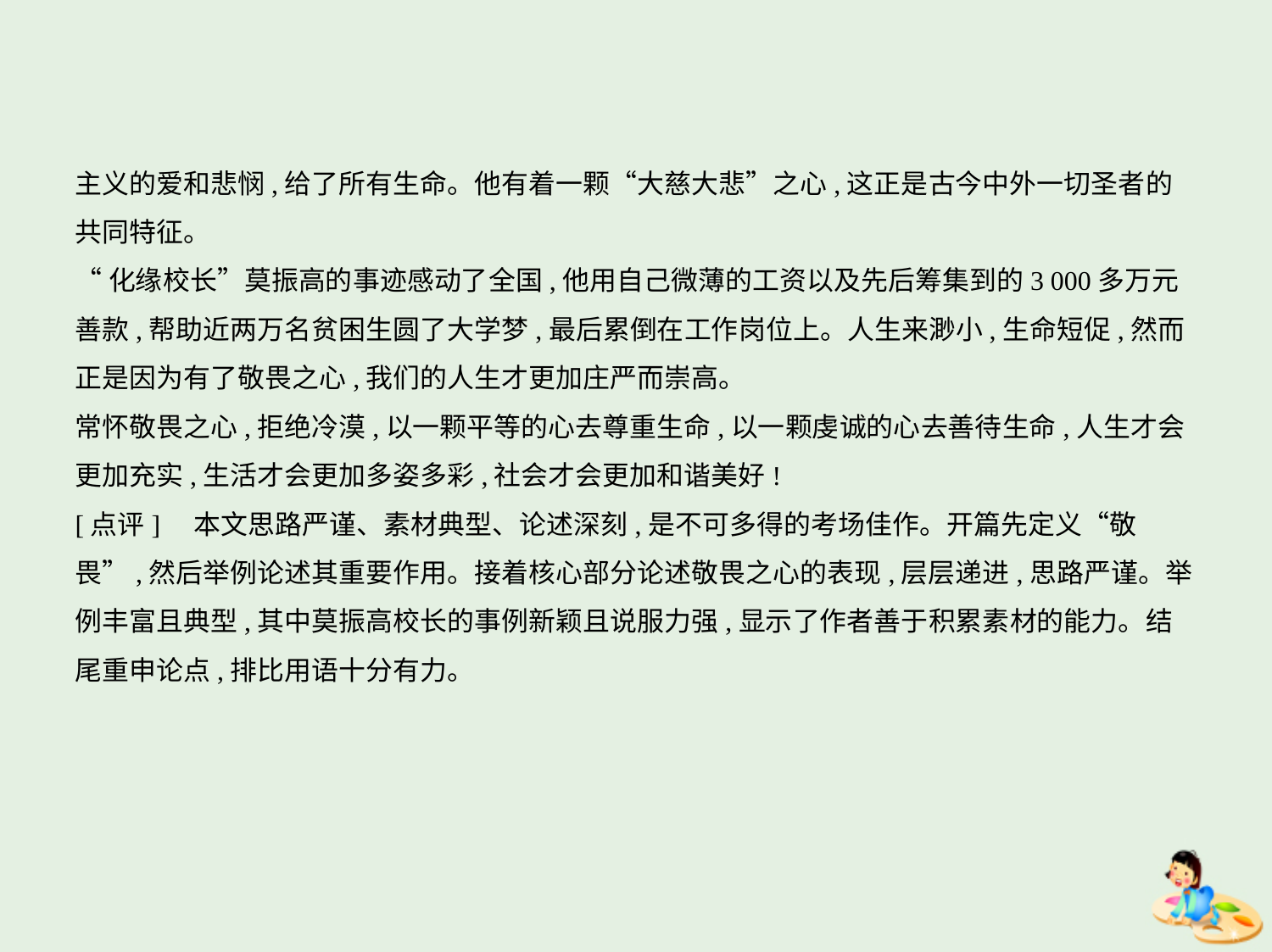

主义的爱和悲悯,给了所有生命。他有着一颗“大慈大悲”之心,这正是古今中外一切圣者的
共同特征。
“化缘校长”莫振高的事迹感动了全国,他用自己微薄的工资以及先后筹集到的3 000多万元
善款,帮助近两万名贫困生圆了大学梦,最后累倒在工作岗位上。人生来渺小,生命短促,然而
正是因为有了敬畏之心,我们的人生才更加庄严而崇高。
常怀敬畏之心,拒绝冷漠,以一颗平等的心去尊重生命,以一颗虔诚的心去善待生命,人生才会
更加充实,生活才会更加多姿多彩,社会才会更加和谐美好!
[点评]　本文思路严谨、素材典型、论述深刻,是不可多得的考场佳作。开篇先定义“敬
畏”,然后举例论述其重要作用。接着核心部分论述敬畏之心的表现,层层递进,思路严谨。举
例丰富且典型,其中莫振高校长的事例新颖且说服力强,显示了作者善于积累素材的能力。结
尾重申论点,排比用语十分有力。